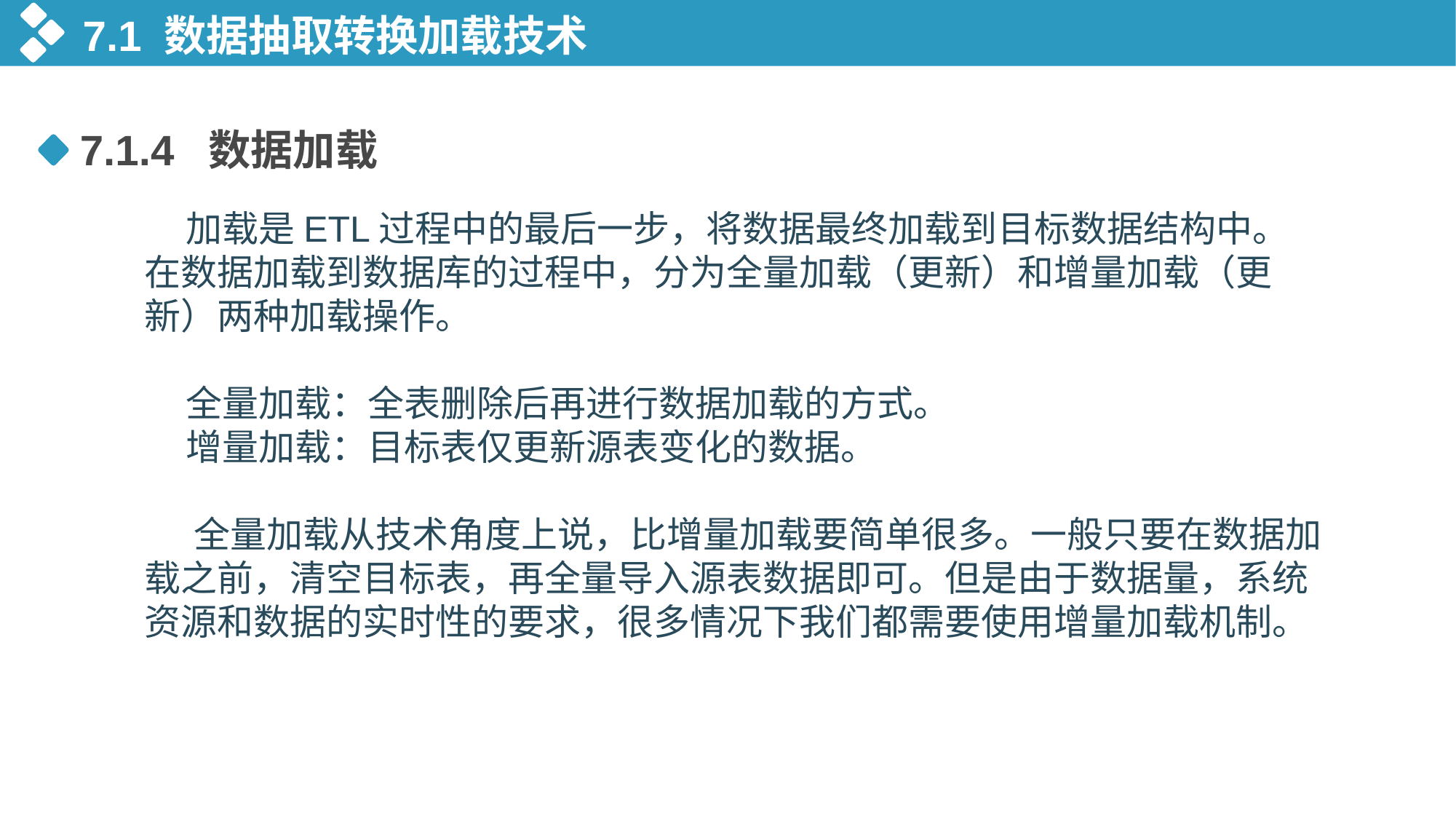

7.1 数据抽取转换加载技术

7.1.4  数据加载

    加载是ETL过程中的最后一步，将数据最终加载到目标数据结构中。在数据加载到数据库的过程中，分为全量加载（更新）和增量加载（更新）两种加载操作。

    全量加载：全表删除后再进行数据加载的方式。
    增量加载：目标表仅更新源表变化的数据。

     全量加载从技术角度上说，比增量加载要简单很多。一般只要在数据加载之前，清空目标表，再全量导入源表数据即可。但是由于数据量，系统资源和数据的实时性的要求，很多情况下我们都需要使用增量加载机制。